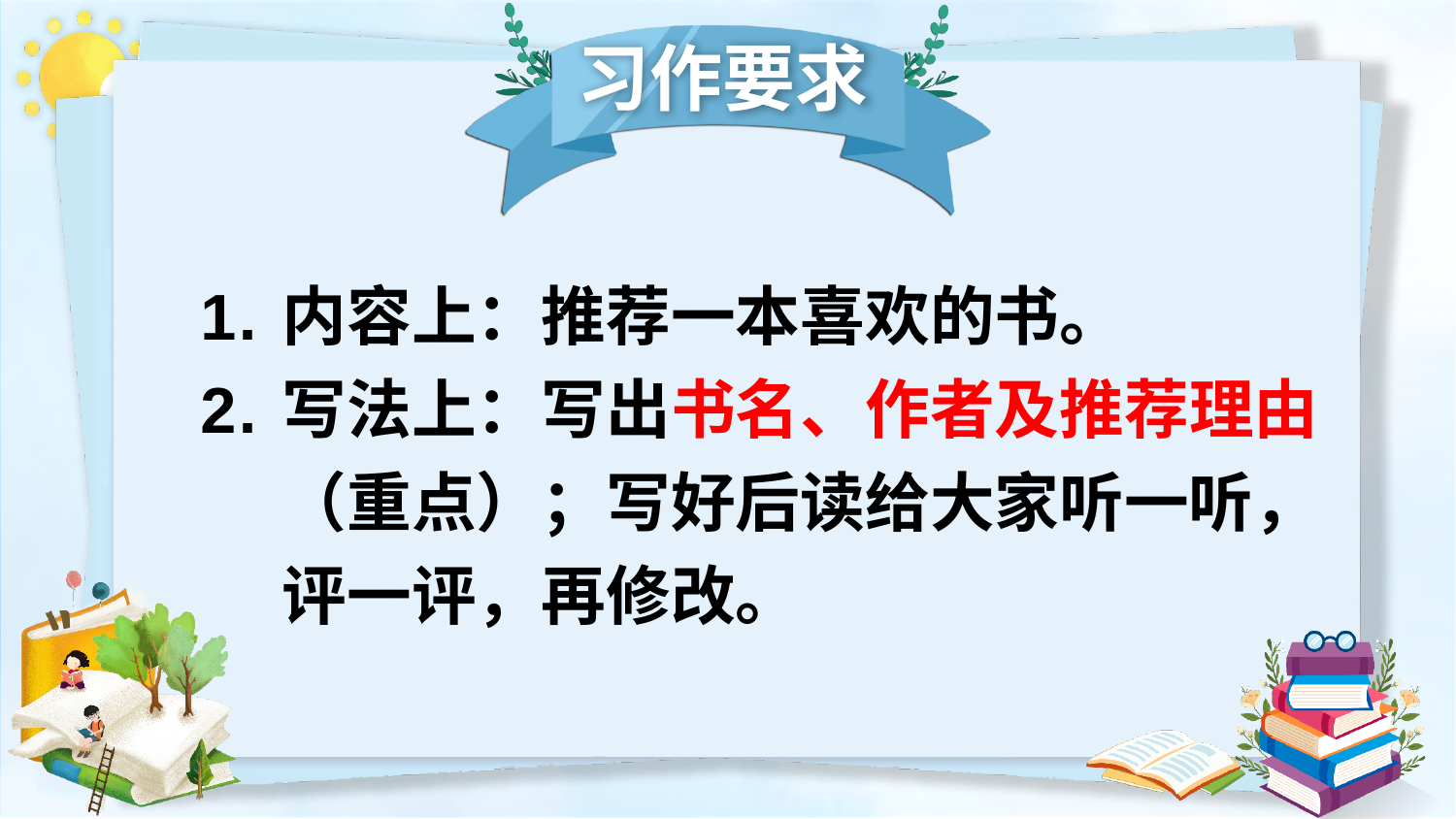

习作要求
内容上：推荐一本喜欢的书。
写法上：写出书名、作者及推荐理由（重点）；写好后读给大家听一听，评一评，再修改。